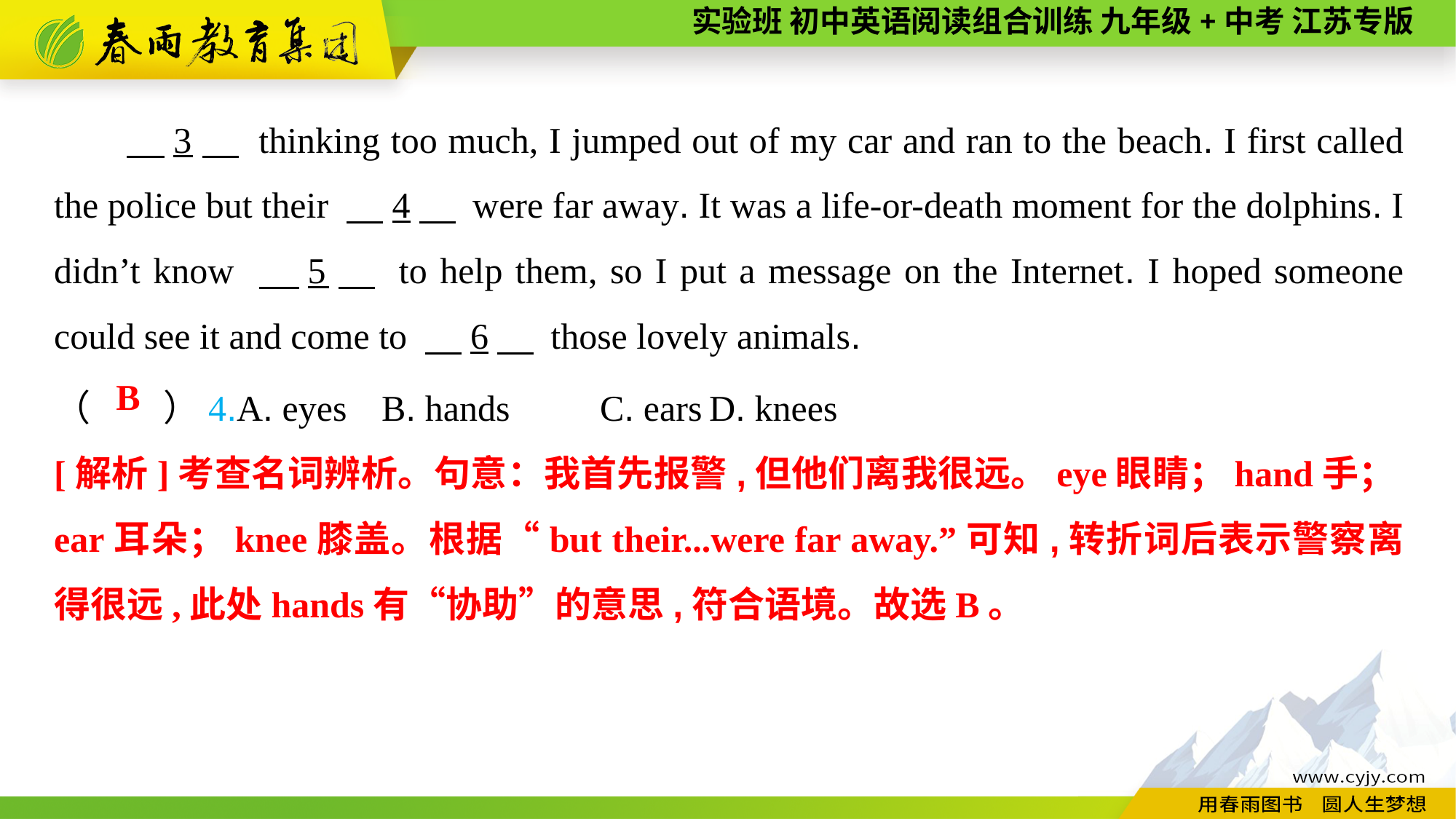

3　 thinking too much, I jumped out of my car and ran to the beach. I first called the police but their 　4　 were far away. It was a life-or-death moment for the dolphins. I didn’t know 　5　 to help them, so I put a message on the Internet. I hoped someone could see it and come to 　6　 those lovely animals.
（　　）4.A. eyes	B. hands	C. ears	D. knees
 B
[解析]考查名词辨析。句意：我首先报警,但他们离我很远。eye眼睛；hand手；ear耳朵；knee膝盖。根据“but their...were far away.”可知,转折词后表示警察离得很远,此处hands有“协助”的意思,符合语境。故选B。